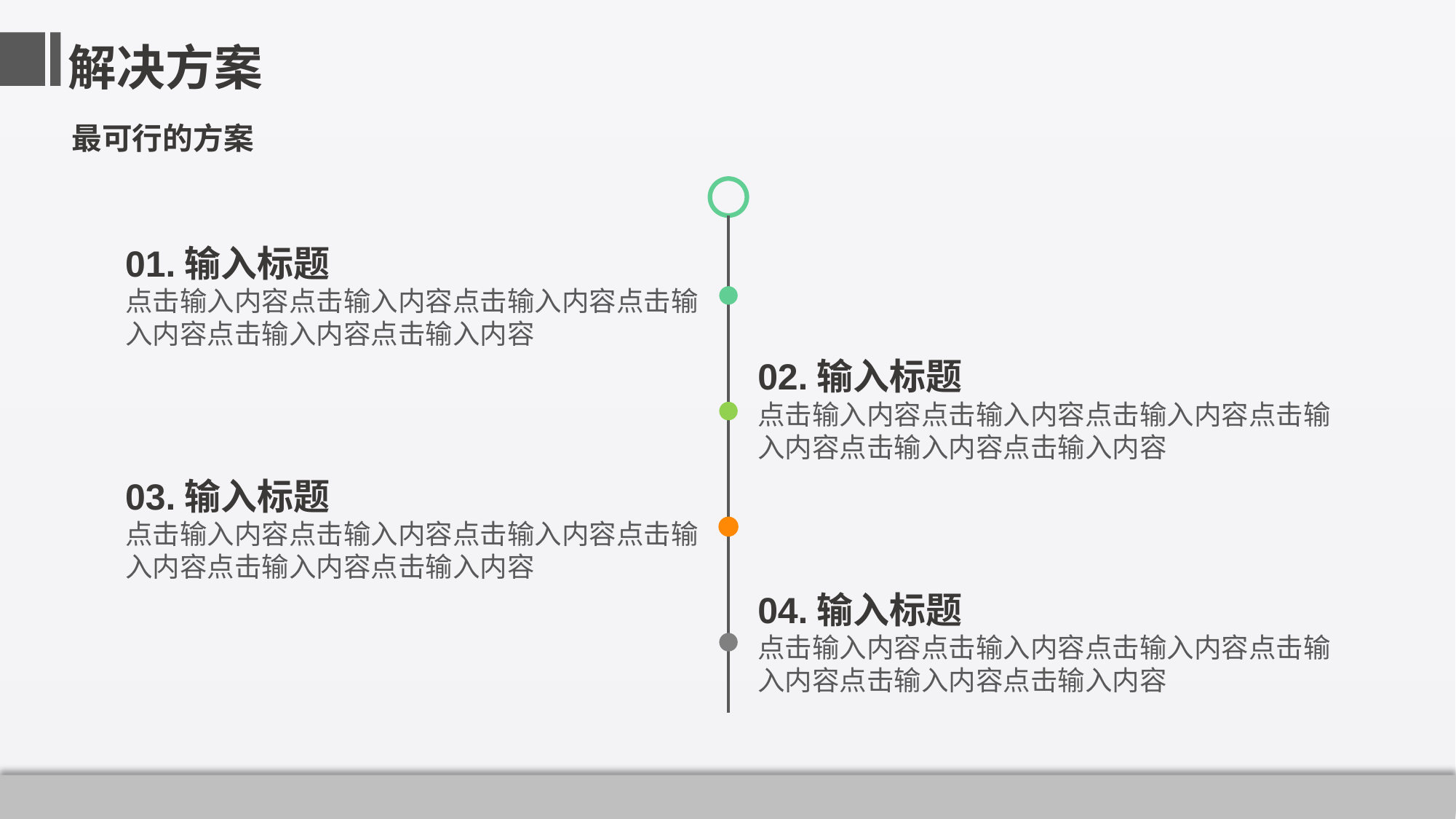

解决方案
最可行的方案

01.输入标题
点击输入内容点击输入内容点击输入内容点击输入内容点击输入内容点击输入内容
02.输入标题
点击输入内容点击输入内容点击输入内容点击输入内容点击输入内容点击输入内容
03.输入标题
点击输入内容点击输入内容点击输入内容点击输入内容点击输入内容点击输入内容
04.输入标题
点击输入内容点击输入内容点击输入内容点击输入内容点击输入内容点击输入内容